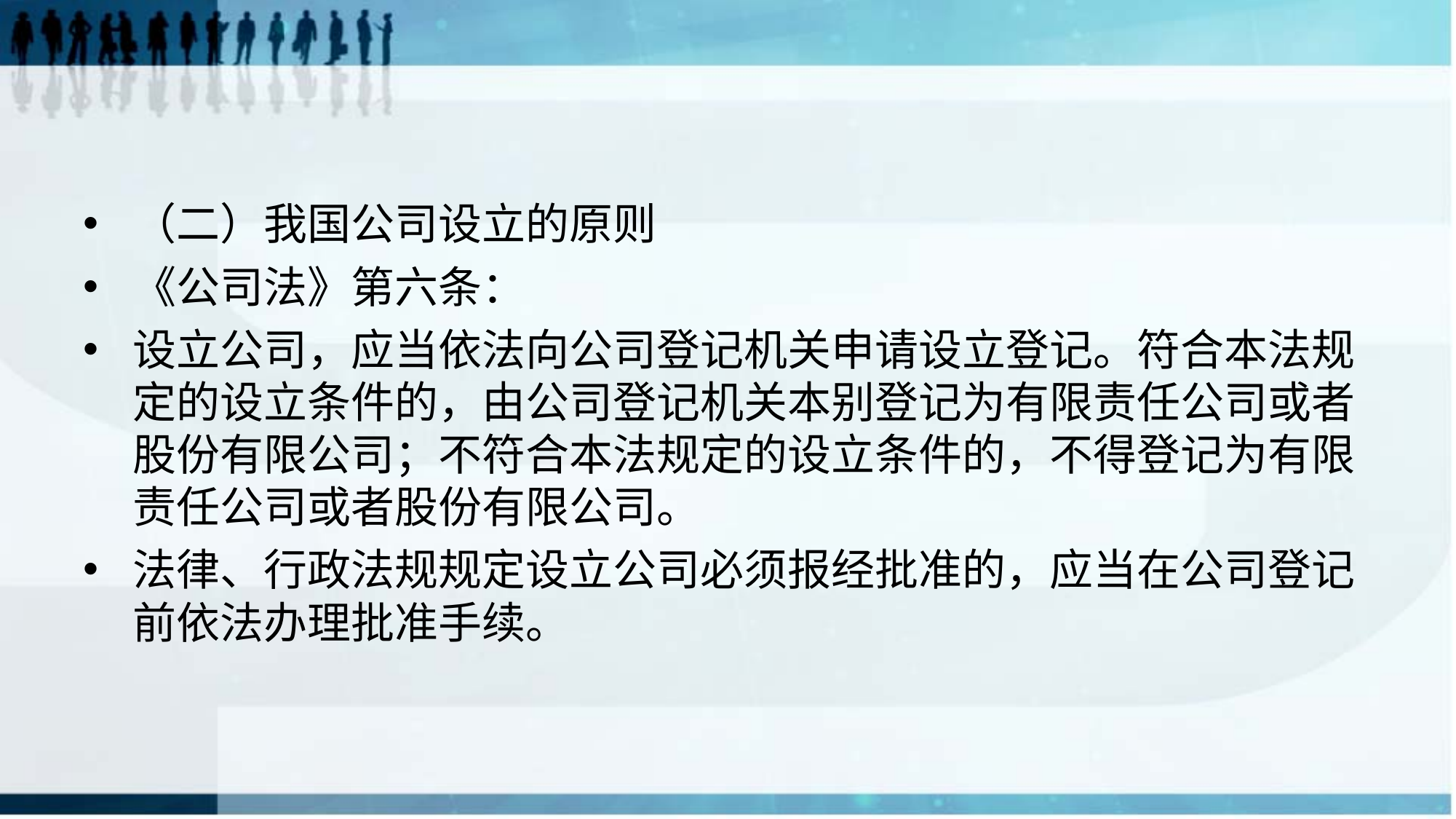

#
（二）我国公司设立的原则
《公司法》第六条：
设立公司，应当依法向公司登记机关申请设立登记。符合本法规定的设立条件的，由公司登记机关本别登记为有限责任公司或者股份有限公司；不符合本法规定的设立条件的，不得登记为有限责任公司或者股份有限公司。
法律、行政法规规定设立公司必须报经批准的，应当在公司登记前依法办理批准手续。